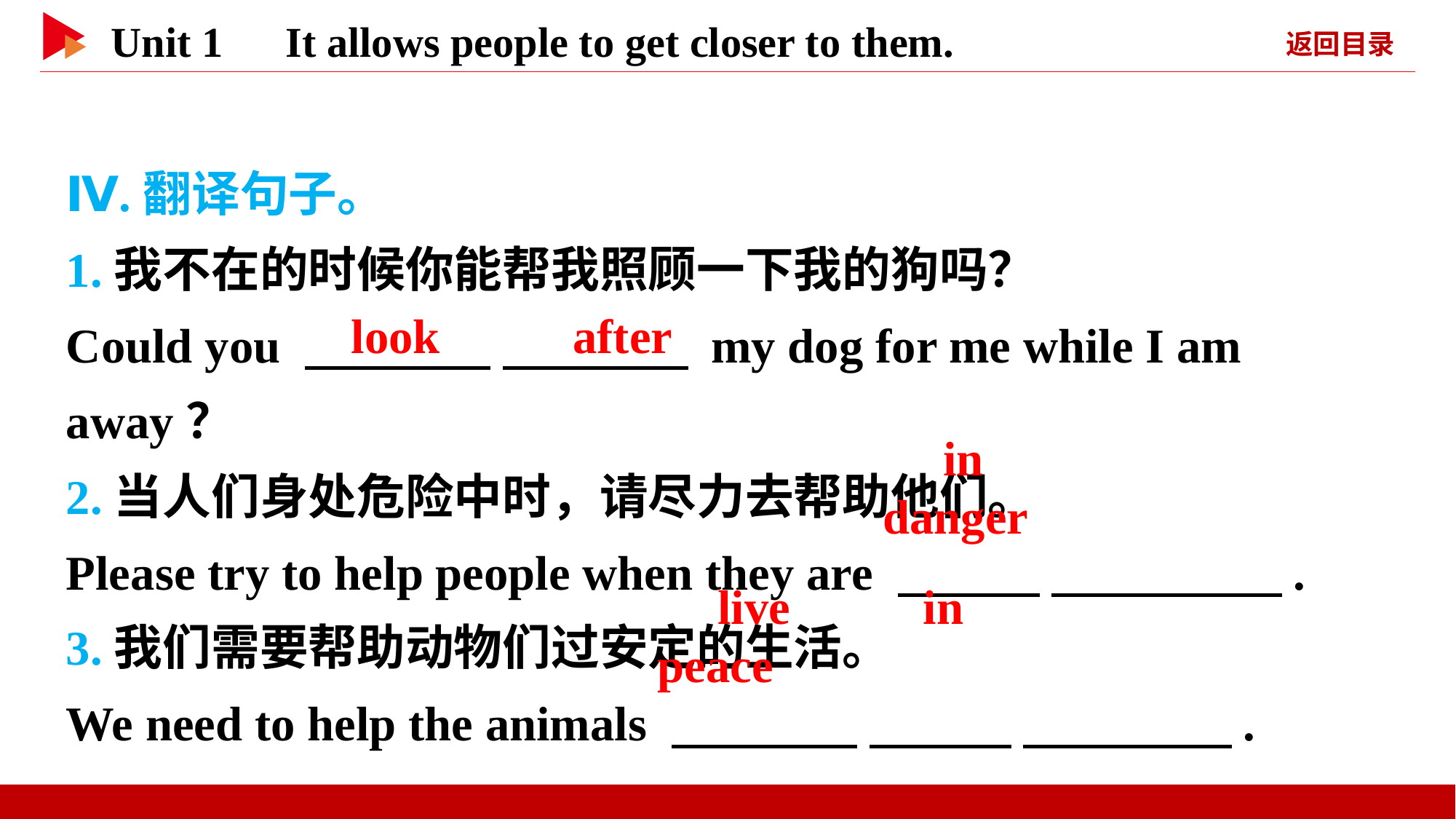

Ⅳ.翻译句子。
1.我不在的时候你能帮我照顾一下我的狗吗？
Could you 　        　 　        　 my dog for me while I am away？
2.当人们身处危险中时，请尽力去帮助他们。
Please try to help people when they are 　    　 　            　.
3.我们需要帮助动物们过安定的生活。
We need to help the animals 　        　 　    　 　          　.
　look　 　after
　in　 　danger
　live　 　in　 　peace